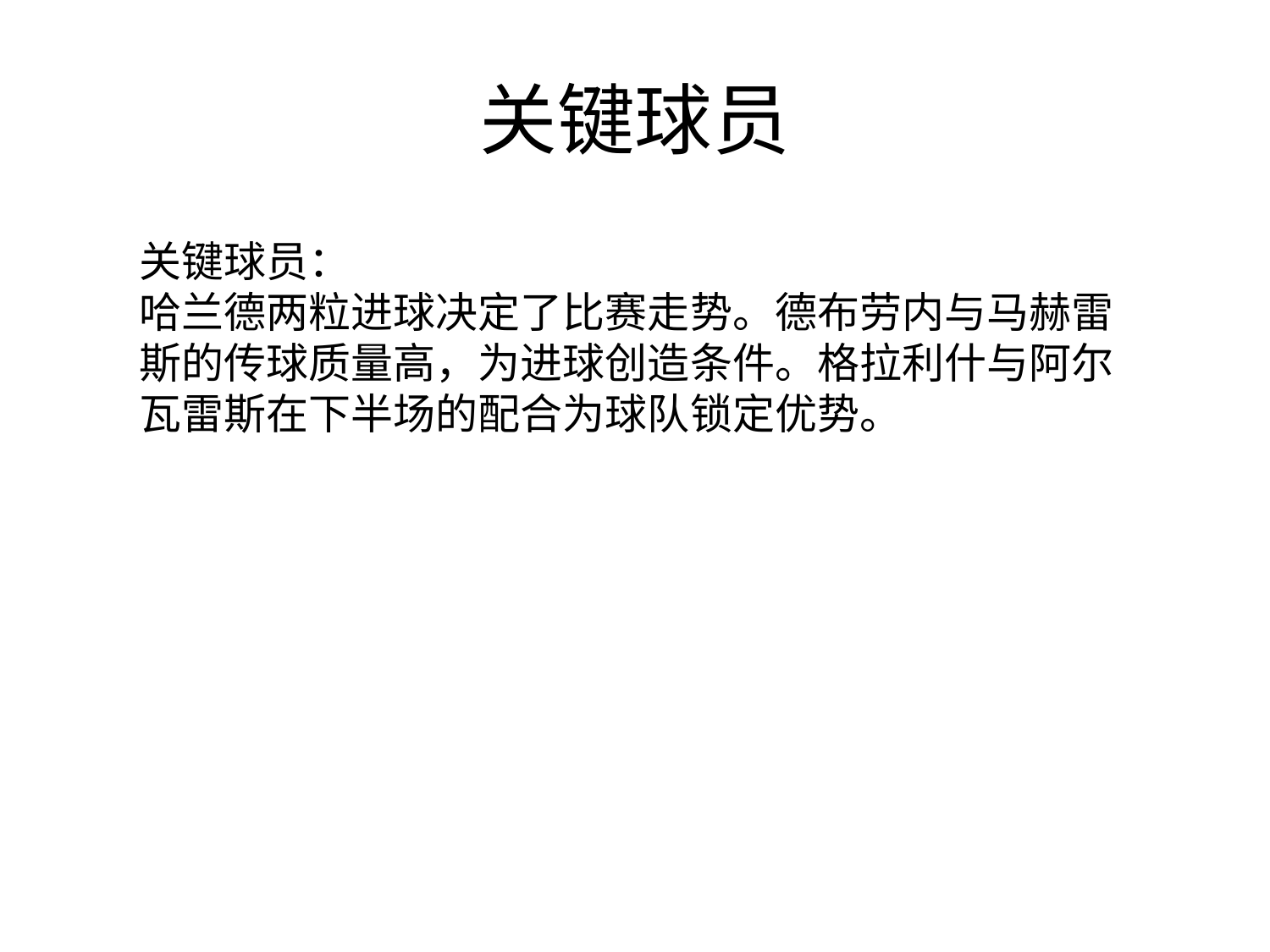

# 关键球员
关键球员：
哈兰德两粒进球决定了比赛走势。德布劳内与马赫雷斯的传球质量高，为进球创造条件。格拉利什与阿尔瓦雷斯在下半场的配合为球队锁定优势。